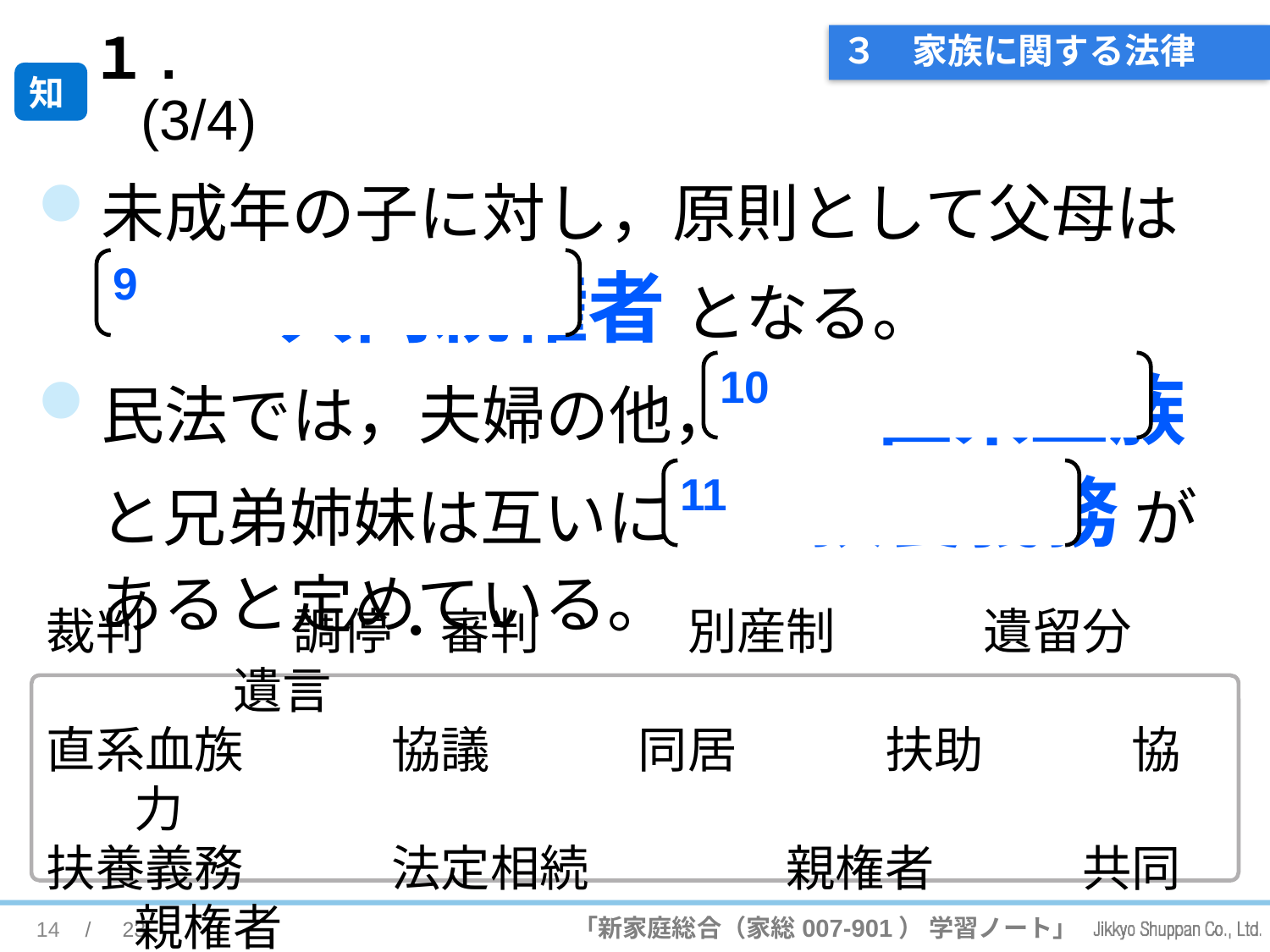

# ３　家族に関する法律
知
１. (3/4)
未成年の子に対し，原則として父母は　 (9) 共同親権者 となる。
民法では，夫婦の他， (10) 直系血族
と兄弟姉妹は互いに (11) 扶養義務 があると定めている。
9
10
11
裁判　　　調停・審判　　　別産制　　　遺留分　　　遺言
直系血族　　　協議　　　同居　　　扶助　　　協力
扶養義務　　　法定相続　　　　親権者　　　共同親権者
14